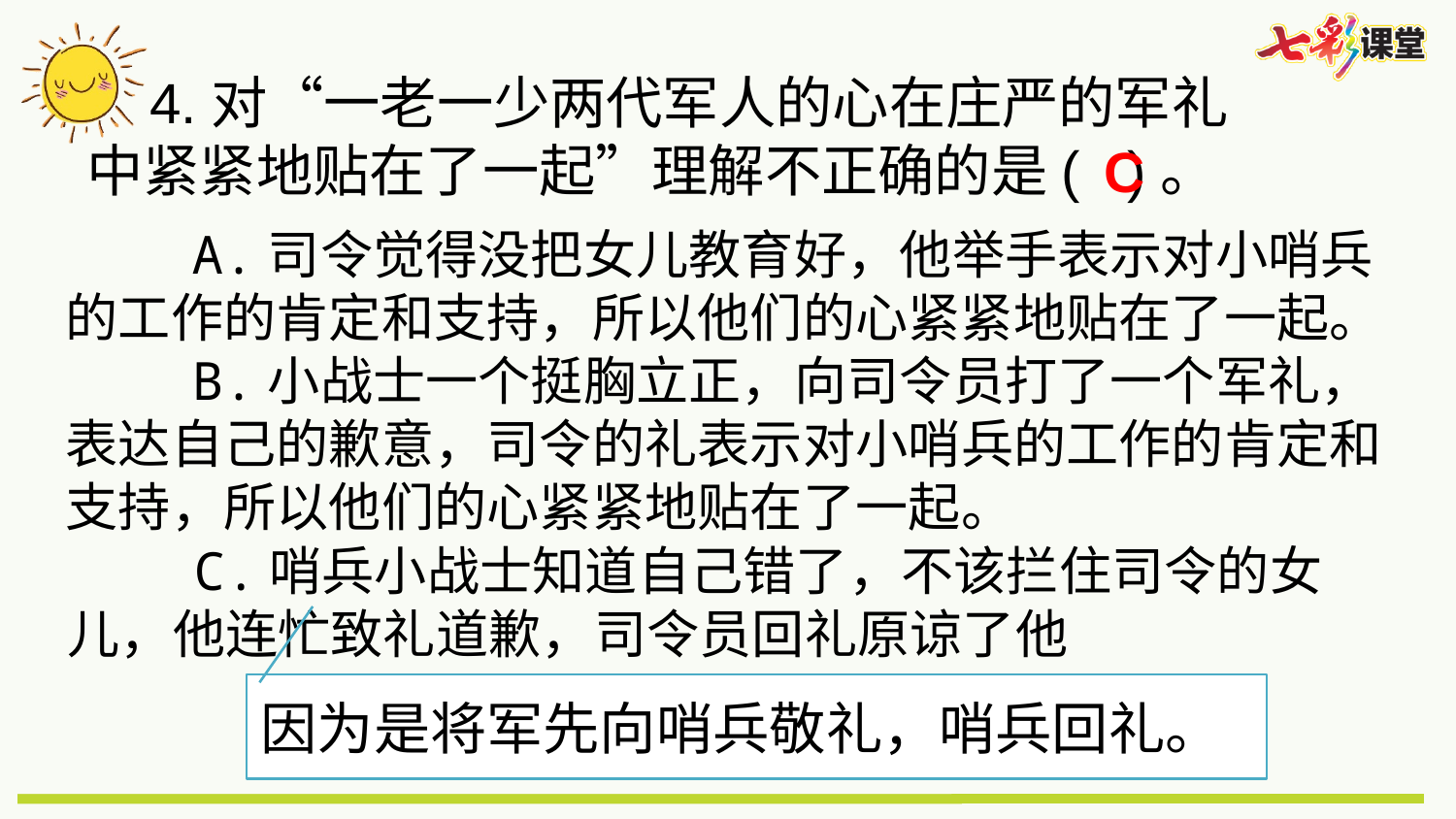

4.对“一老一少两代军人的心在庄严的军礼中紧紧地贴在了一起”理解不正确的是(   )。
C
    A.司令觉得没把女儿教育好，他举手表示对小哨兵的工作的肯定和支持，所以他们的心紧紧地贴在了一起。
    B.小战士一个挺胸立正，向司令员打了一个军礼，表达自己的歉意，司令的礼表示对小哨兵的工作的肯定和支持，所以他们的心紧紧地贴在了一起。
    C.哨兵小战士知道自己错了，不该拦住司令的女儿，他连忙致礼道歉，司令员回礼原谅了他
因为是将军先向哨兵敬礼，哨兵回礼。